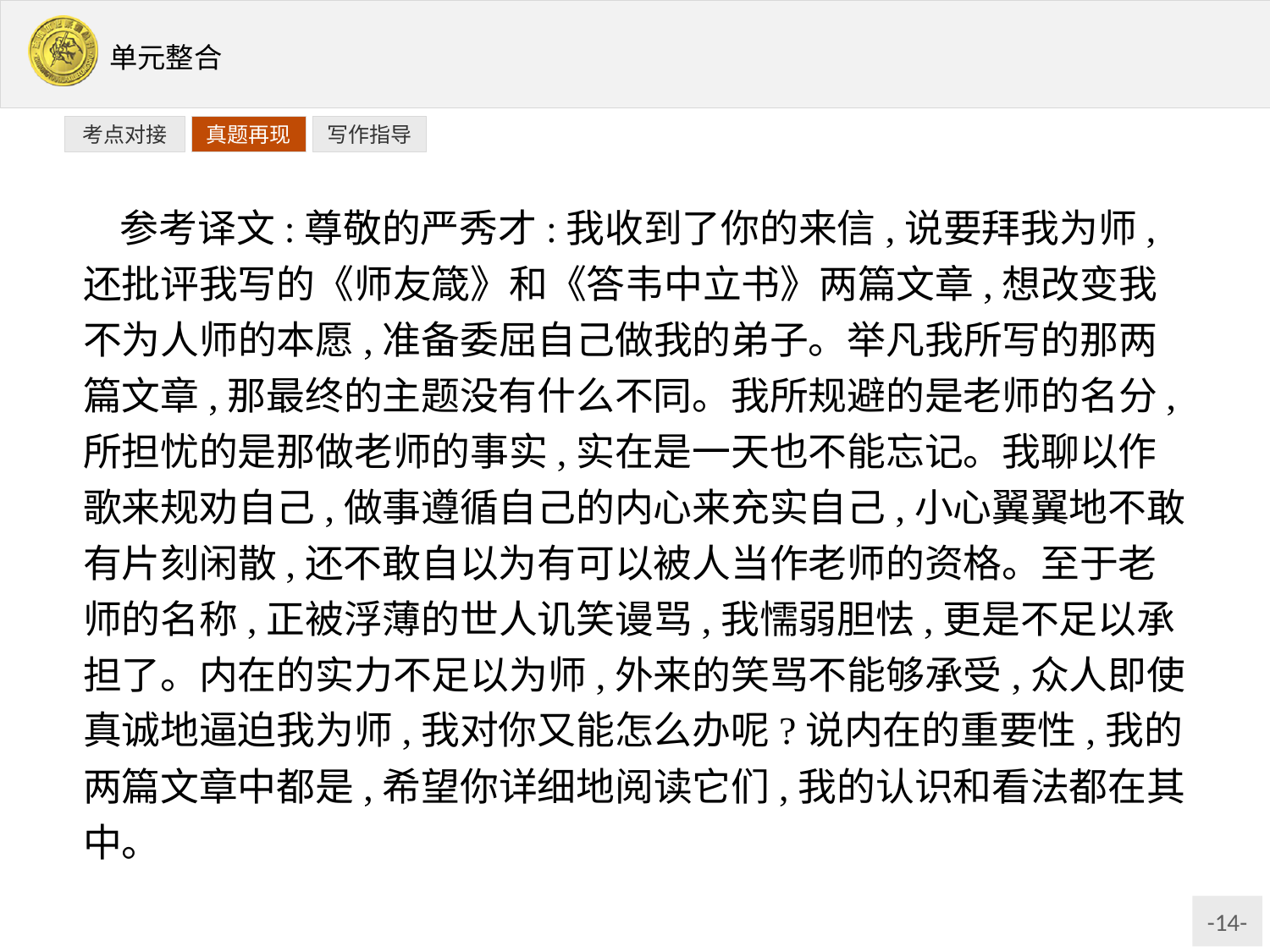

写作指导
考点对接
真题再现
参考译文:尊敬的严秀才:我收到了你的来信,说要拜我为师,还批评我写的《师友箴》和《答韦中立书》两篇文章,想改变我不为人师的本愿,准备委屈自己做我的弟子。举凡我所写的那两篇文章,那最终的主题没有什么不同。我所规避的是老师的名分,所担忧的是那做老师的事实,实在是一天也不能忘记。我聊以作歌来规劝自己,做事遵循自己的内心来充实自己,小心翼翼地不敢有片刻闲散,还不敢自以为有可以被人当作老师的资格。至于老师的名称,正被浮薄的世人讥笑谩骂,我懦弱胆怯,更是不足以承担了。内在的实力不足以为师,外来的笑骂不能够承受,众人即使真诚地逼迫我为师,我对你又能怎么办呢?说内在的重要性,我的两篇文章中都是,希望你详细地阅读它们,我的认识和看法都在其中。